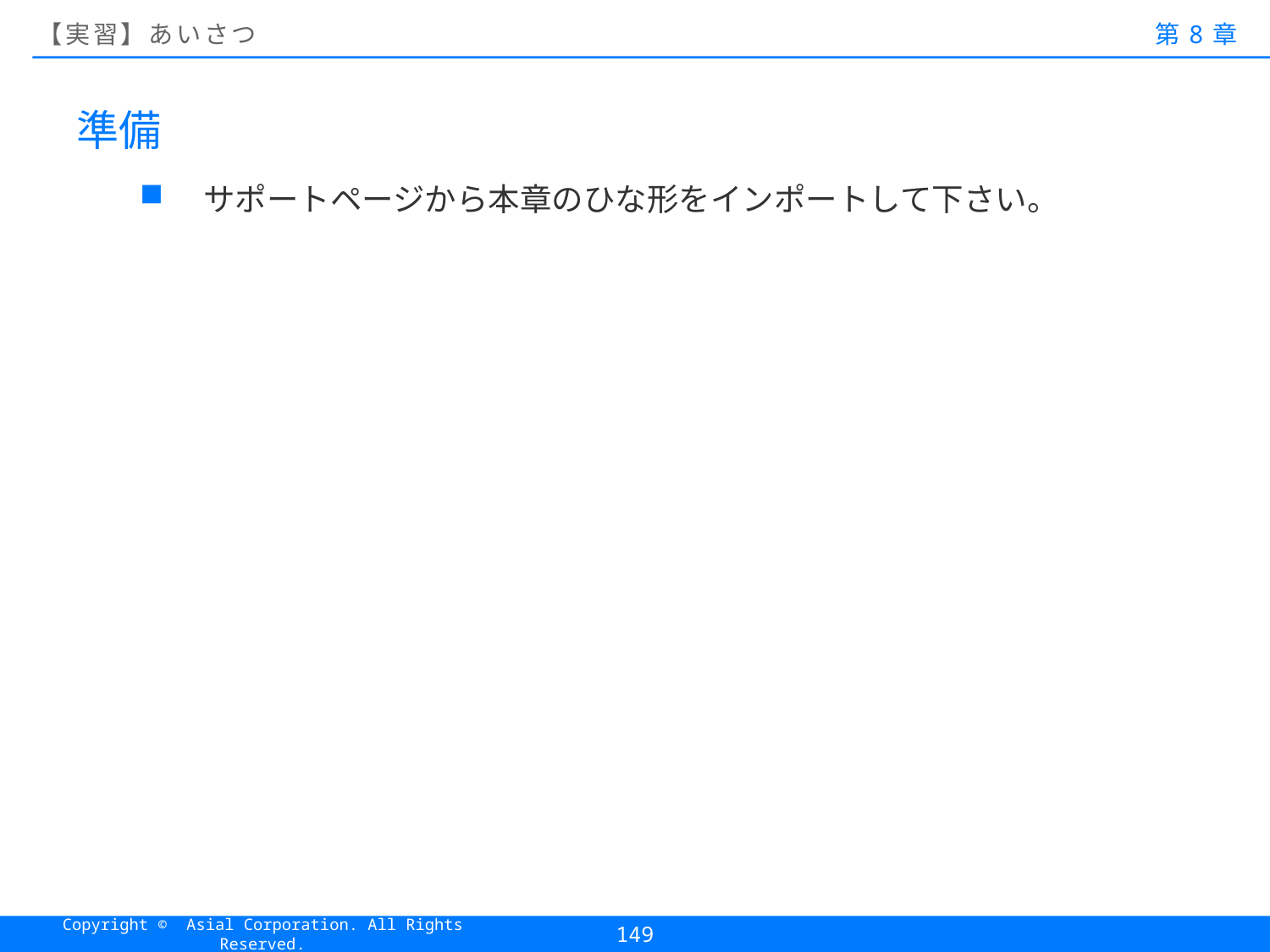

# 【実習】あいさつ
第8章
準備
サポートページから本章のひな形をインポートして下さい。
149